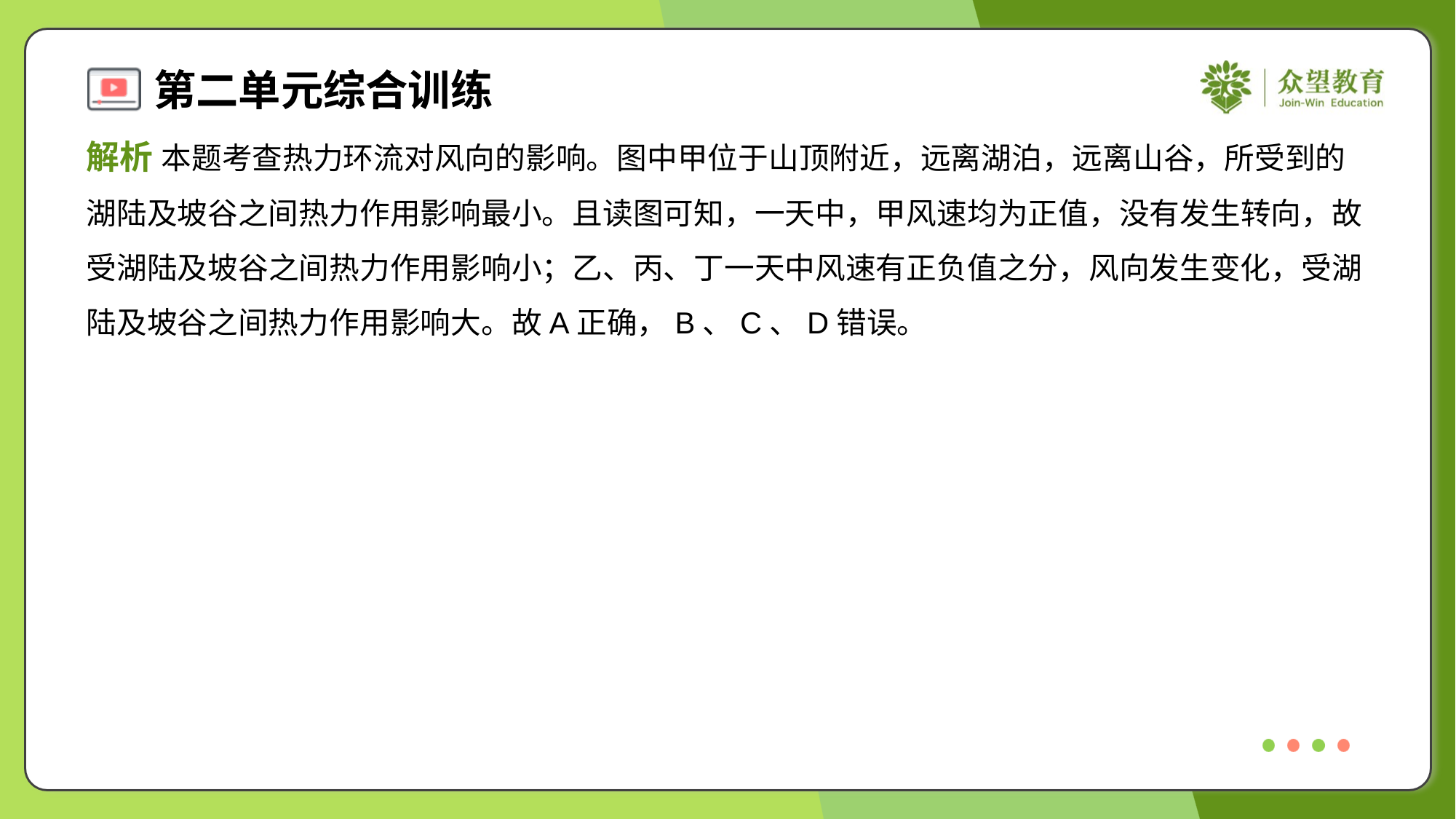

解析 本题考查热力环流对风向的影响。图中甲位于山顶附近，远离湖泊，远离山谷，所受到的
湖陆及坡谷之间热力作用影响最小。且读图可知，一天中，甲风速均为正值，没有发生转向，故
受湖陆及坡谷之间热力作用影响小；乙、丙、丁一天中风速有正负值之分，风向发生变化，受湖
陆及坡谷之间热力作用影响大。故A正确，B、C、D错误。